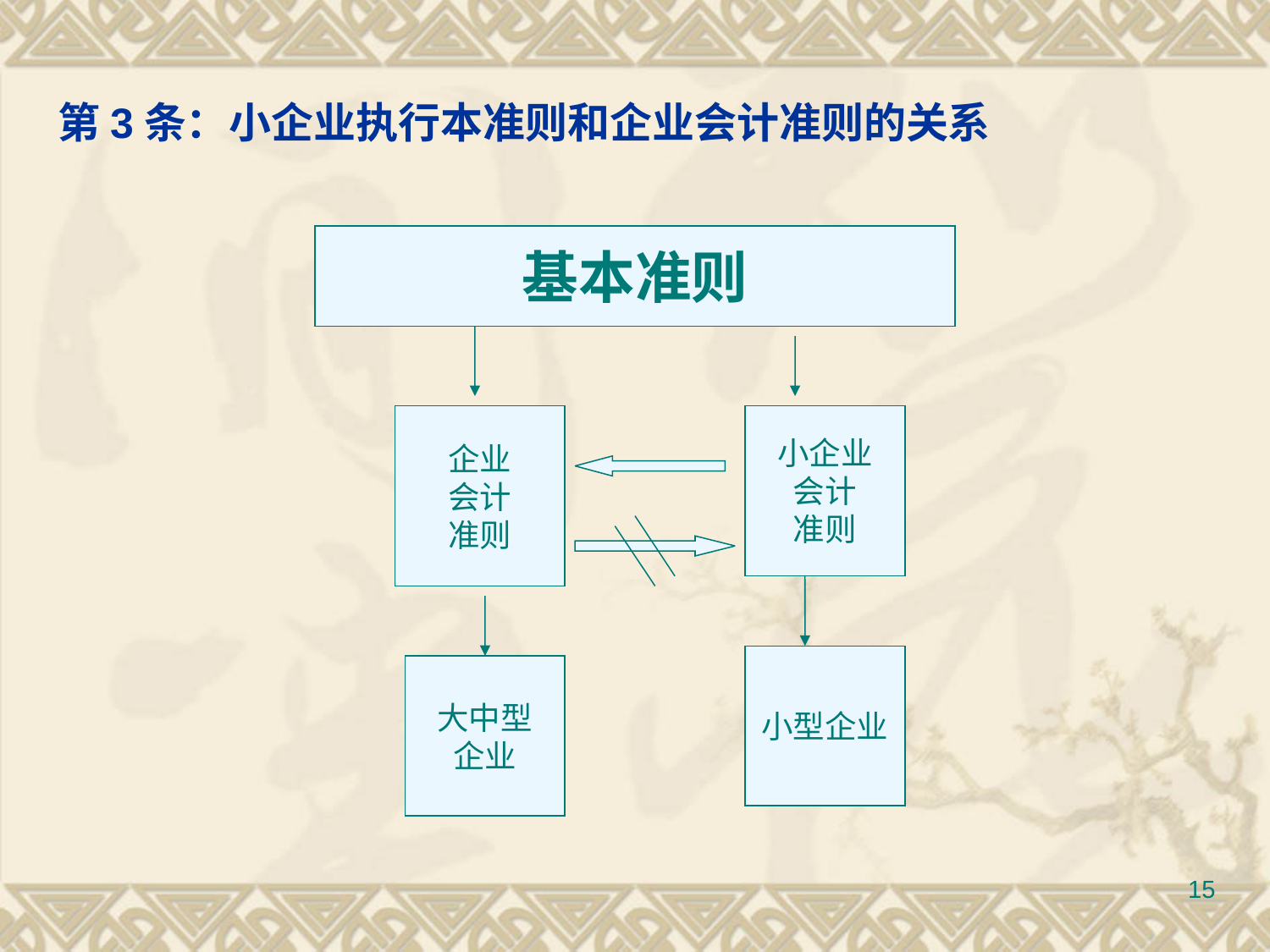

# 第3条：小企业执行本准则和企业会计准则的关系
基本准则

企业
会计
准则
小企业
会计
准则

小型企业
大中型
企业
15